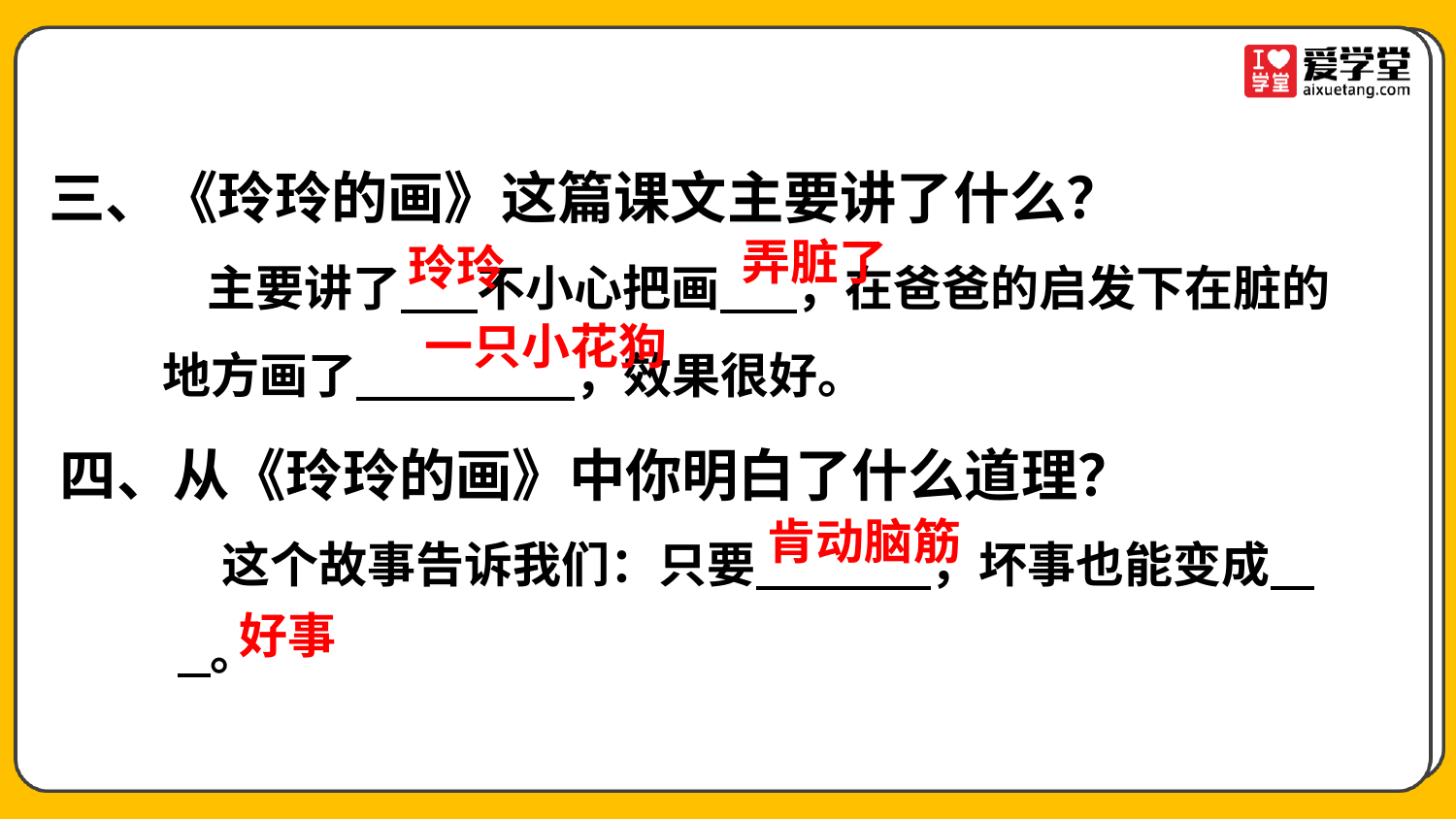

三、《玲玲的画》这篇课文主要讲了什么？
   主要讲了       不小心把画       ，在爸爸的启发下在脏的地方画了                    ，效果很好。
弄脏了
玲玲
一只小花狗
四、从《玲玲的画》中你明白了什么道理？
   这个故事告诉我们：只要                ，坏事也能变成        。
肯动脑筋
好事